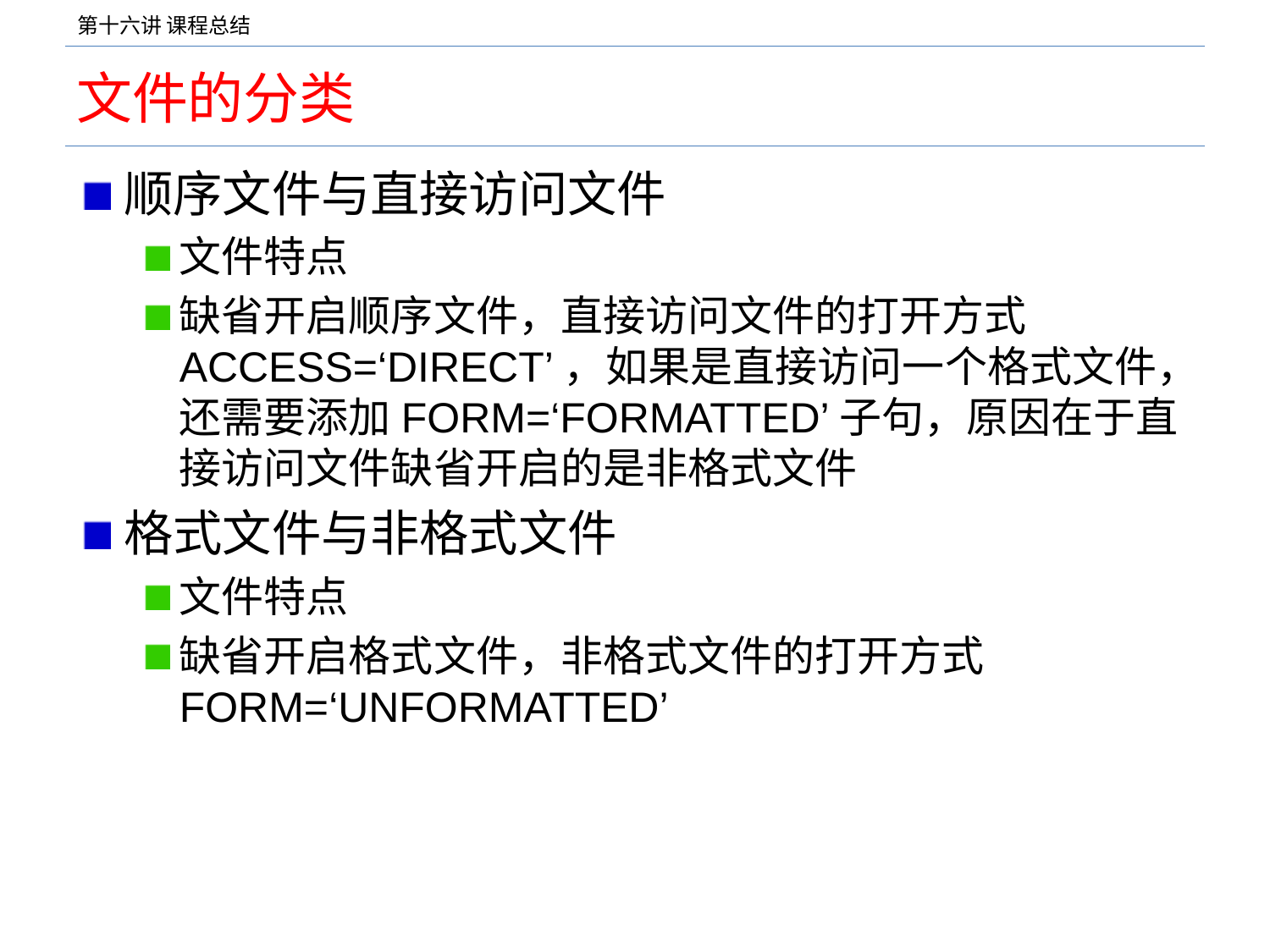

# 文件的分类
顺序文件与直接访问文件
文件特点
缺省开启顺序文件，直接访问文件的打开方式 ACCESS=‘DIRECT’，如果是直接访问一个格式文件，还需要添加FORM=‘FORMATTED’子句，原因在于直接访问文件缺省开启的是非格式文件
格式文件与非格式文件
文件特点
缺省开启格式文件，非格式文件的打开方式 FORM=‘UNFORMATTED’